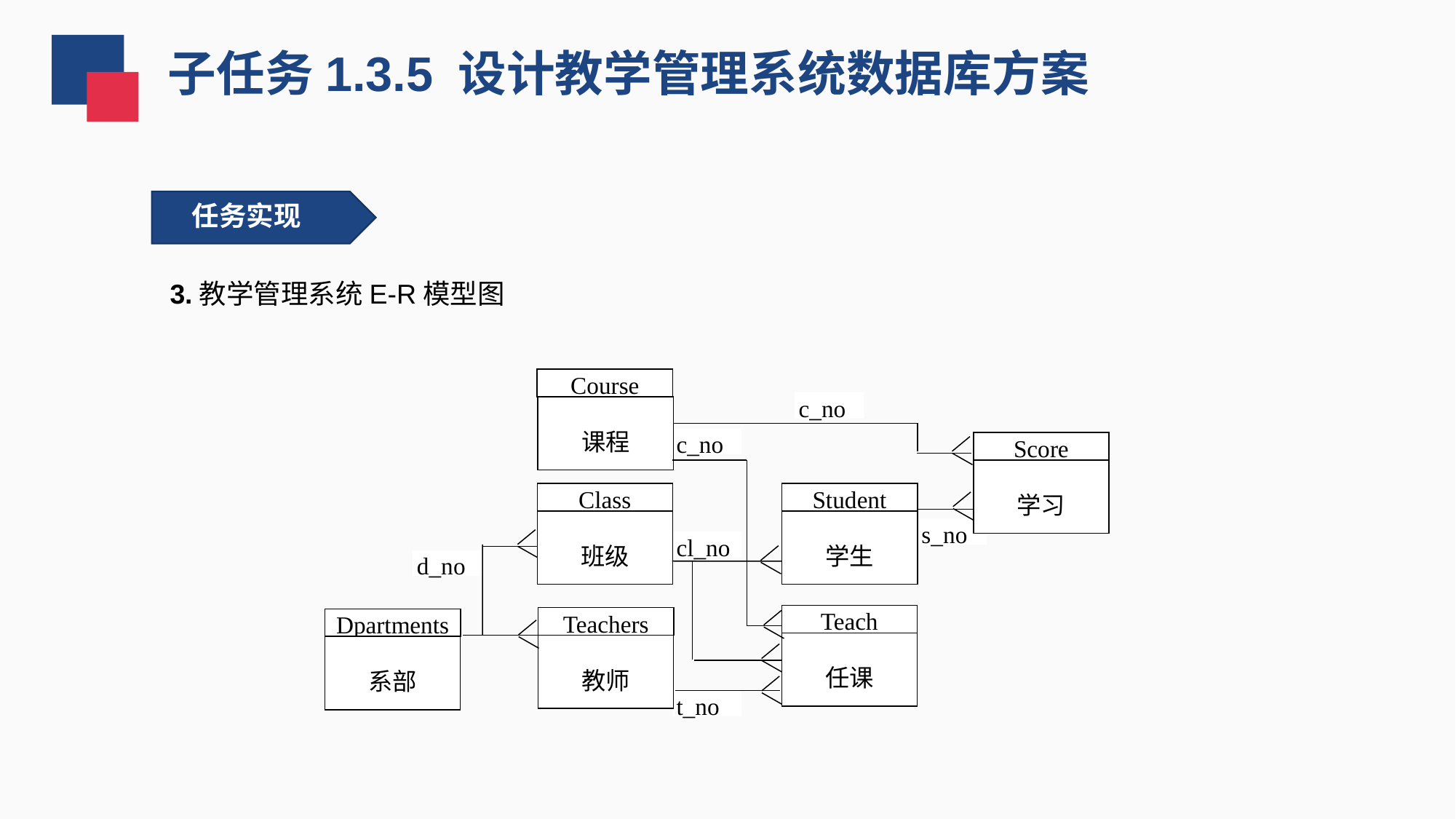

子任务1.3.5 设计教学管理系统数据库方案

任务实现
3.教学管理系统E-R模型图
Course

课程
c_no
c_no
Score

学习
Class

班级
Student

学生
s_no
cl_no
d_no
Teach

任课
Teachers

教师
Dpartments

系部
t_no